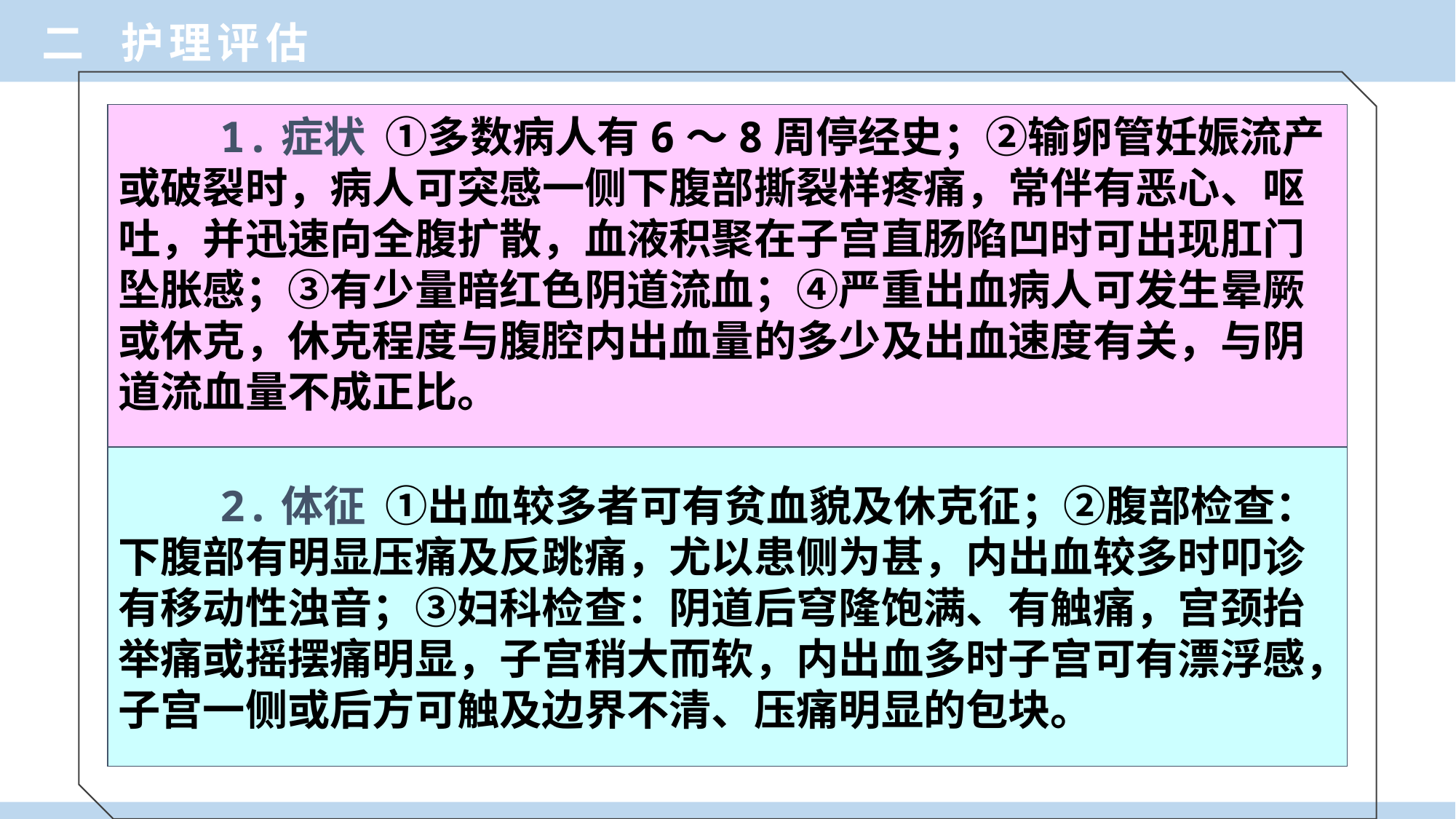

二  护理评估

    1.症状  ①多数病人有6～8周停经史；②输卵管妊娠流产或破裂时，病人可突感一侧下腹部撕裂样疼痛，常伴有恶心、呕吐，并迅速向全腹扩散，血液积聚在子宫直肠陷凹时可出现肛门坠胀感；③有少量暗红色阴道流血；④严重出血病人可发生晕厥或休克，休克程度与腹腔内出血量的多少及出血速度有关，与阴道流血量不成正比。
    2.体征  ①出血较多者可有贫血貌及休克征；②腹部检查：下腹部有明显压痛及反跳痛，尤以患侧为甚，内出血较多时叩诊有移动性浊音；③妇科检查：阴道后穹隆饱满、有触痛，宫颈抬举痛或摇摆痛明显，子宫稍大而软，内出血多时子宫可有漂浮感，子宫一侧或后方可触及边界不清、压痛明显的包块。